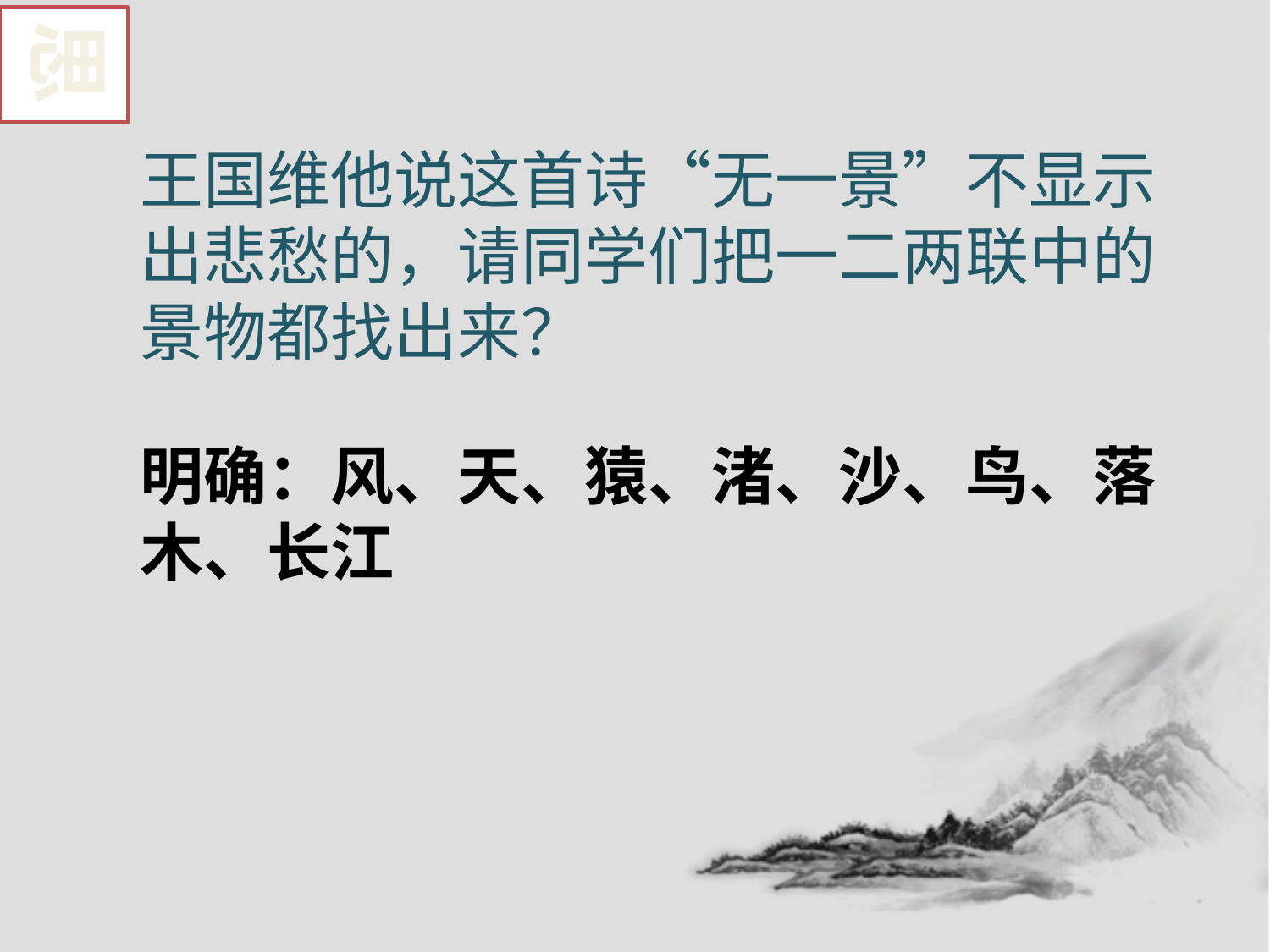

思
王国维他说这首诗“无一景”不显示出悲愁的，请同学们把一二两联中的景物都找出来？

明确：风、天、猿、渚、沙、鸟、落木、长江